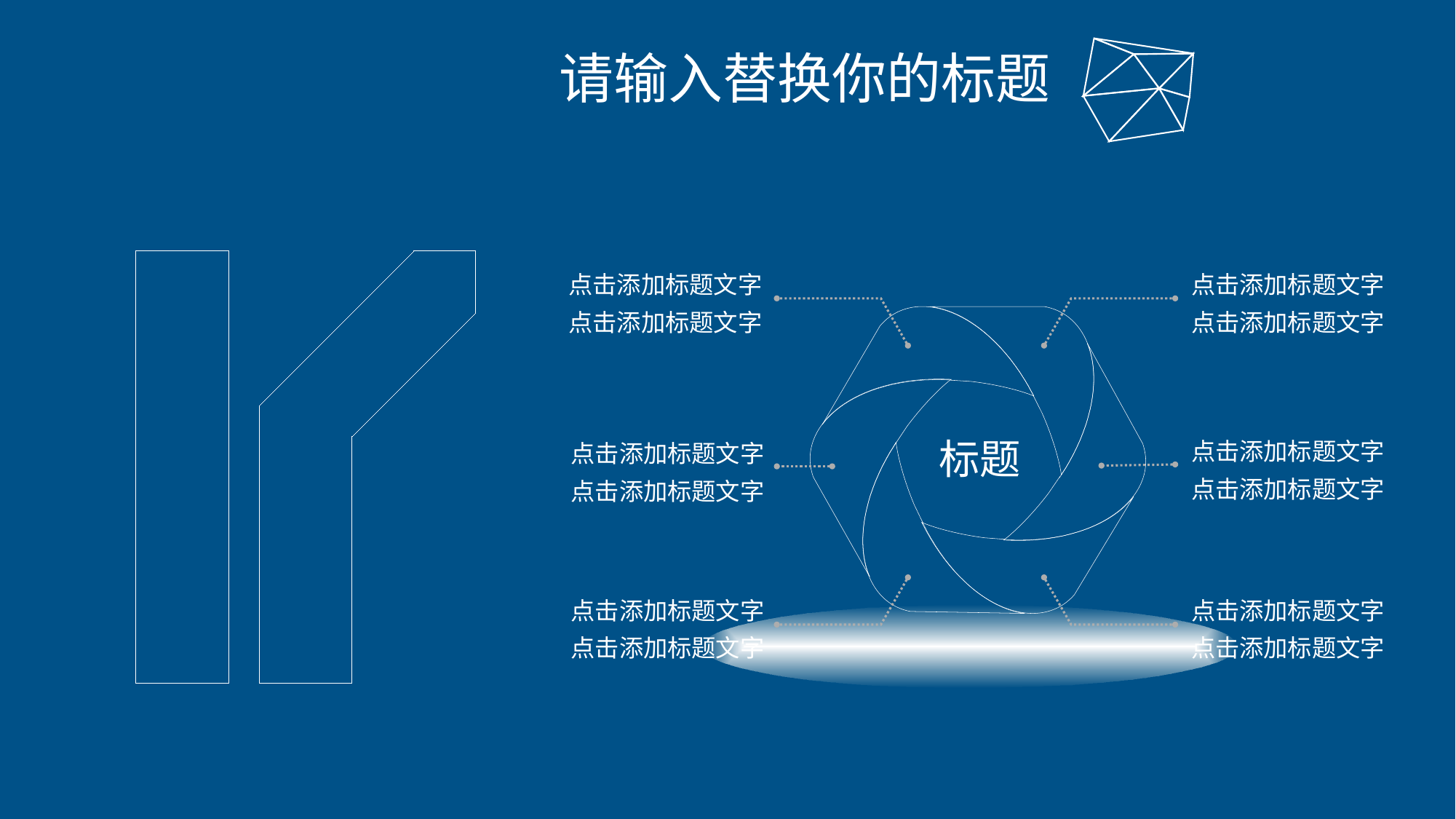

请输入替换你的标题

点击添加标题文字
点击添加标题文字
点击添加标题文字
点击添加标题文字

点击添加标题文字
点击添加标题文字
点击添加标题文字
点击添加标题文字
标题

点击添加标题文字
点击添加标题文字
点击添加标题文字
点击添加标题文字